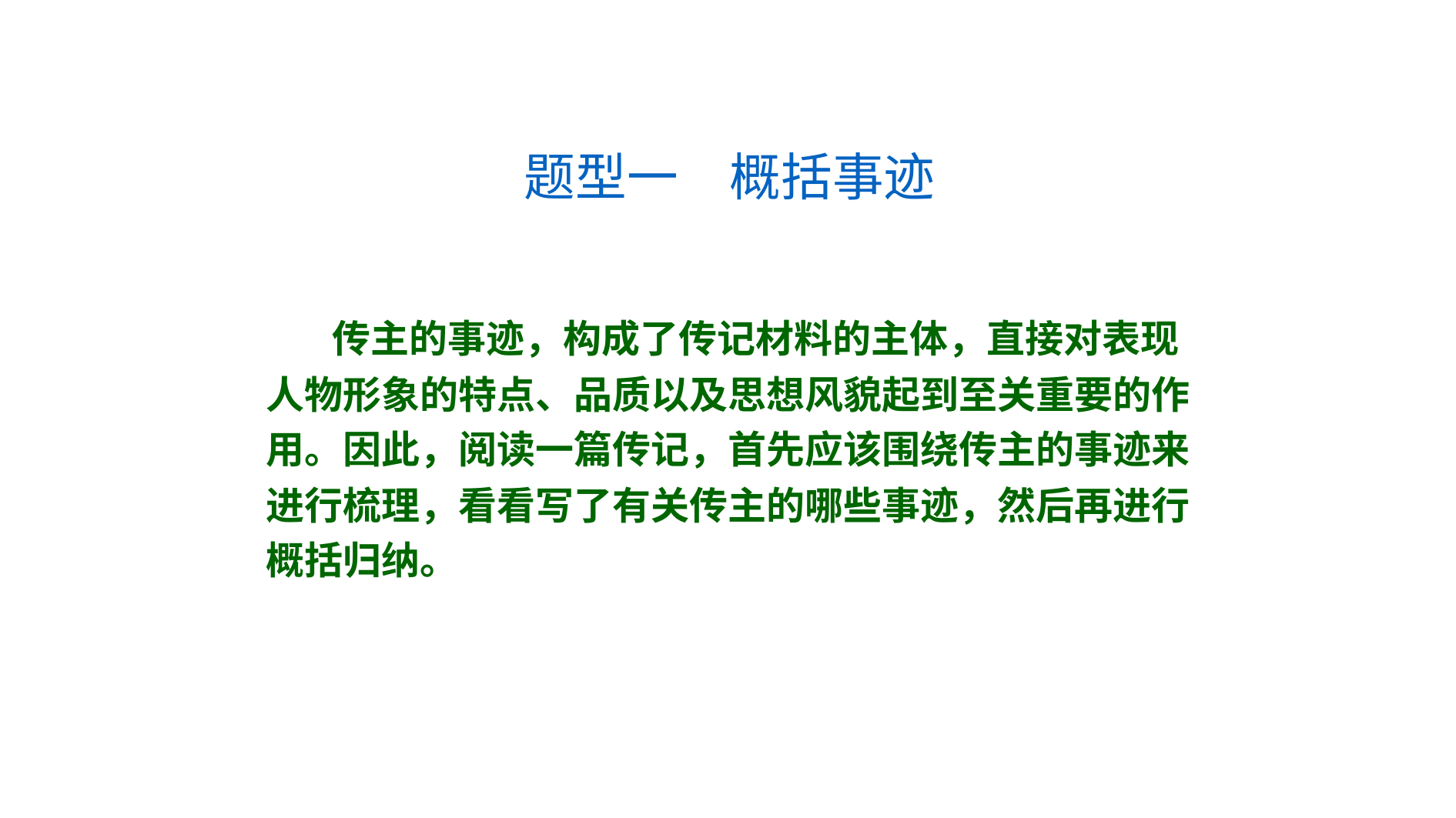

题型一　概括事迹
        传主的事迹，构成了传记材料的主体，直接对表现人物形象的特点、品质以及思想风貌起到至关重要的作用。因此，阅读一篇传记，首先应该围绕传主的事迹来进行梳理，看看写了有关传主的哪些事迹，然后再进行概括归纳。